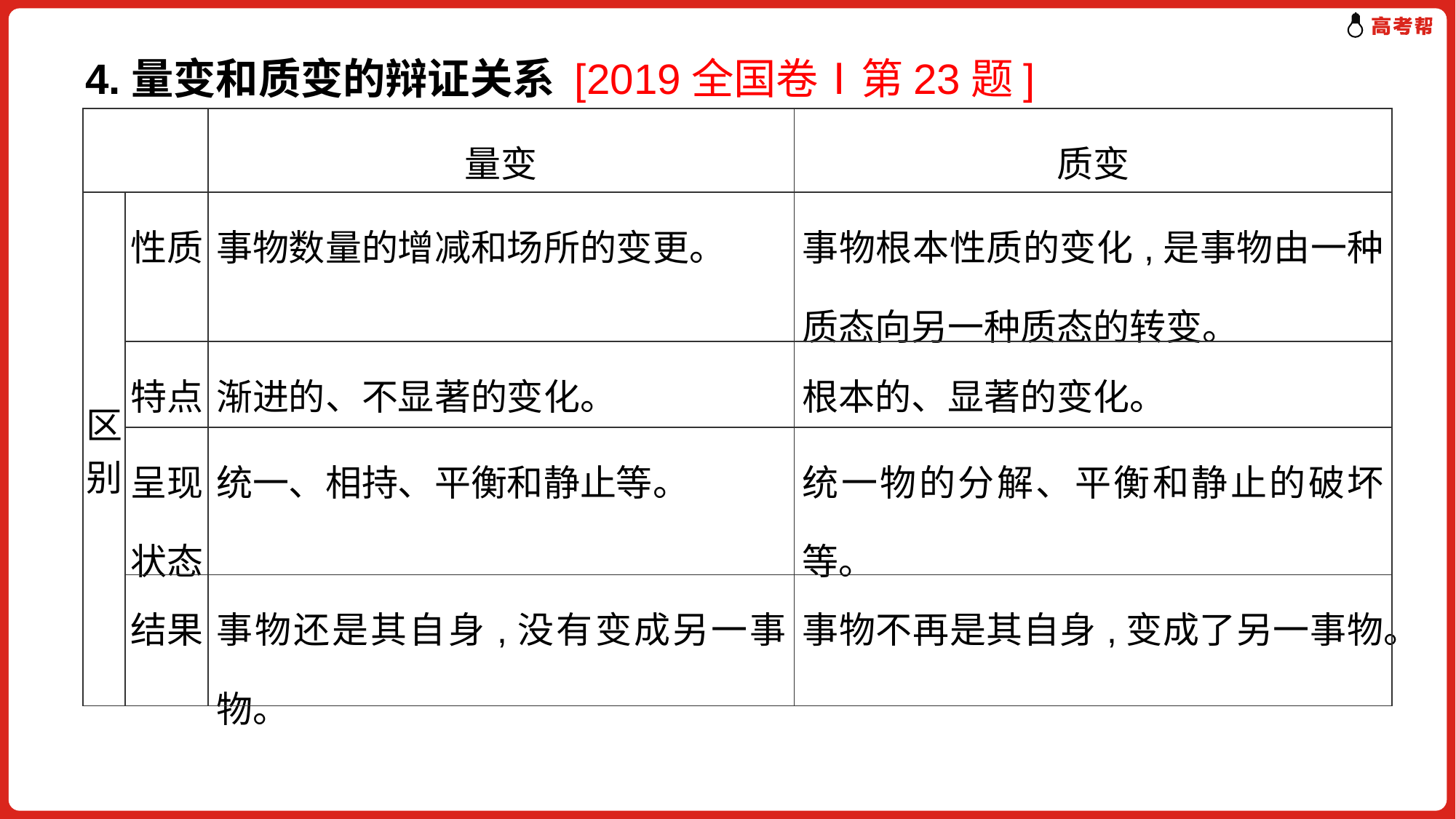

4.量变和质变的辩证关系 [2019全国卷Ⅰ第23题]
|  |  | 量变 | 质变 |
| --- | --- | --- | --- |
| 区别 | 性质 | 事物数量的增减和场所的变更。 | 事物根本性质的变化,是事物由一种质态向另一种质态的转变。 |
|  | 特点 | 渐进的、不显著的变化。 | 根本的、显著的变化。 |
|  | 呈现状态 | 统一、相持、平衡和静止等。 | 统一物的分解、平衡和静止的破坏等。 |
|  | 结果 | 事物还是其自身,没有变成另一事物。 | 事物不再是其自身,变成了另一事物。 |